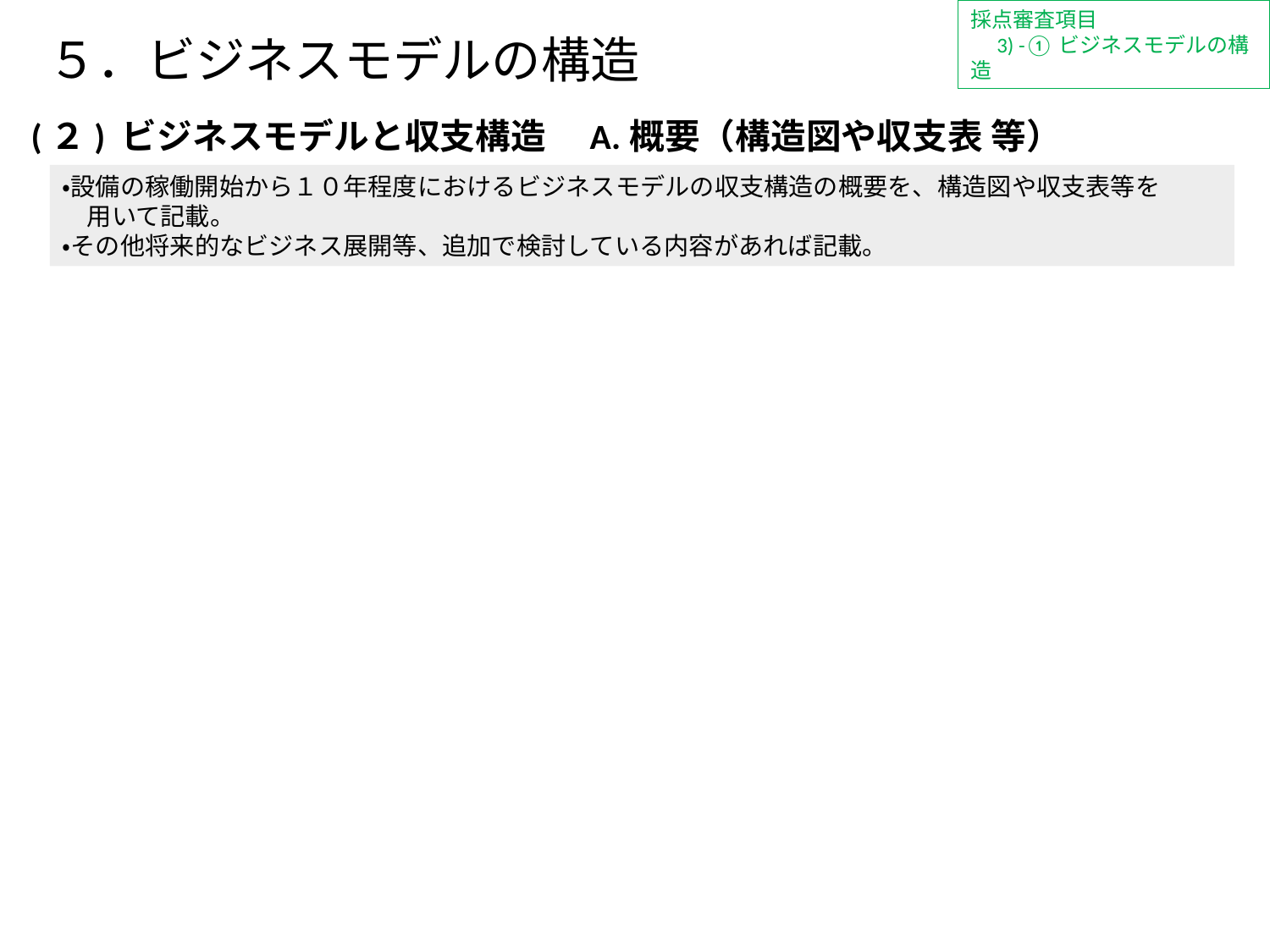

採点審査項目
　3) -①ビジネスモデルの構造
５．ビジネスモデルの構造
(２) ビジネスモデルと収支構造　A.概要（構造図や収支表 等）
・設備の稼働開始から１０年程度におけるビジネスモデルの収支構造の概要を、構造図や収支表等を
　用いて記載。
・その他将来的なビジネス展開等、追加で検討している内容があれば記載。